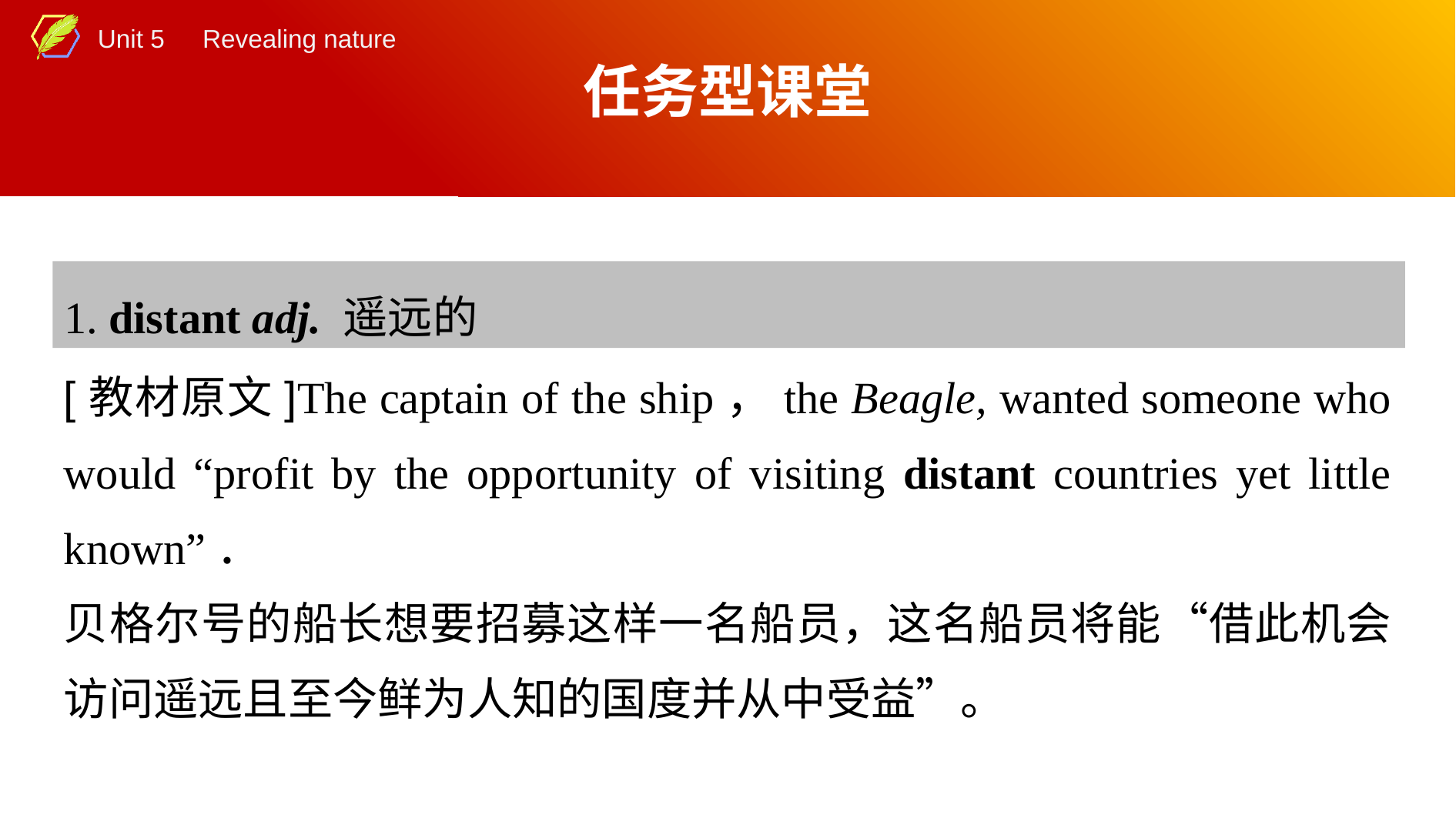

任务型课堂
1. distant adj. 遥远的
[教材原文]The captain of the ship，the Beagle, wanted someone who would “profit by the opportunity of visiting distant countries yet little known”．
贝格尔号的船长想要招募这样一名船员，这名船员将能“借此机会访问遥远且至今鲜为人知的国度并从中受益”。